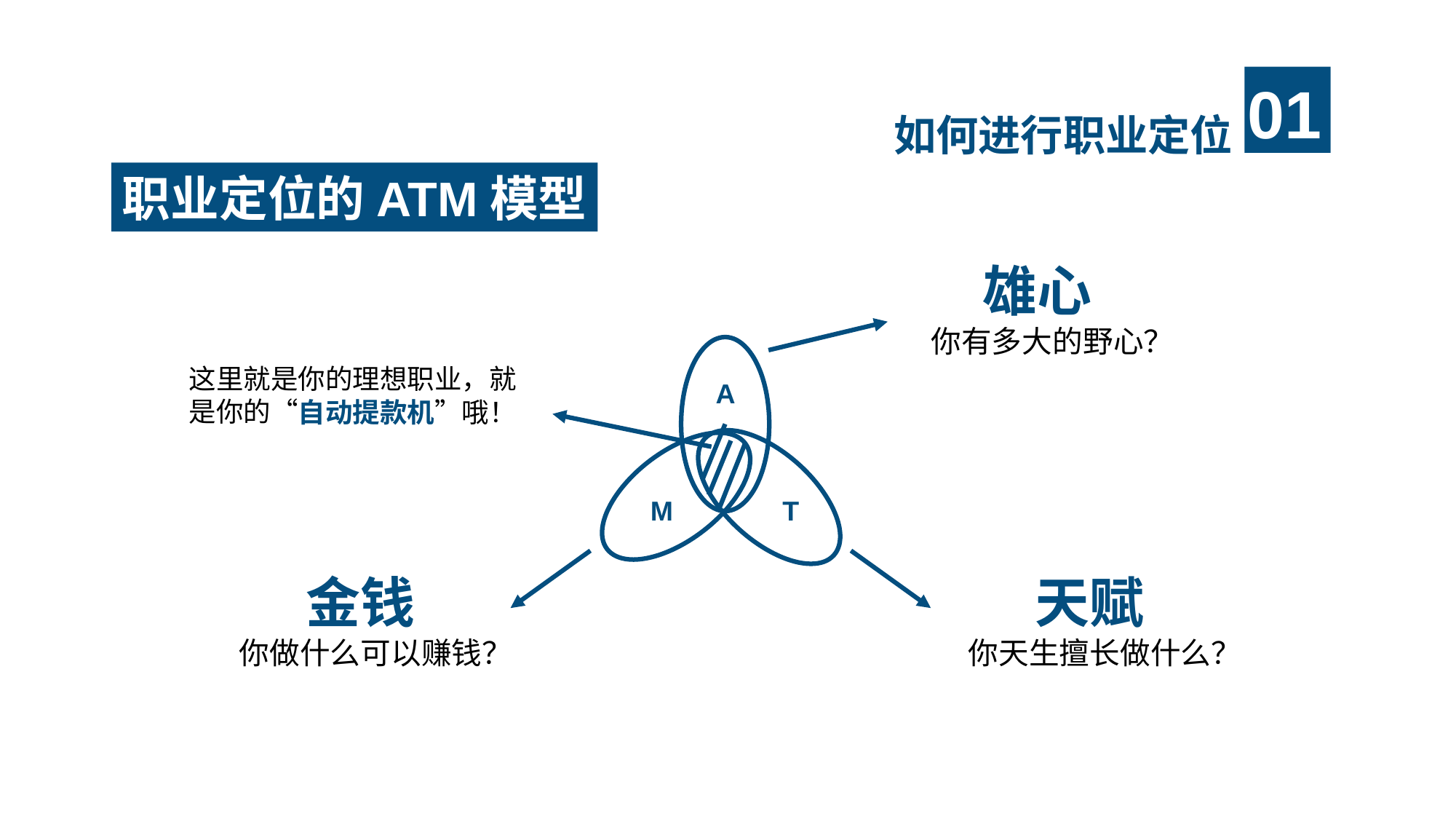

如何进行职业定位

职业定位的ATM模型
雄心
你有多大的野心？

这里就是你的理想职业，就是你的“自动提款机”哦！

金钱
你做什么可以赚钱？
天赋
你天生擅长做什么？
A
M
T